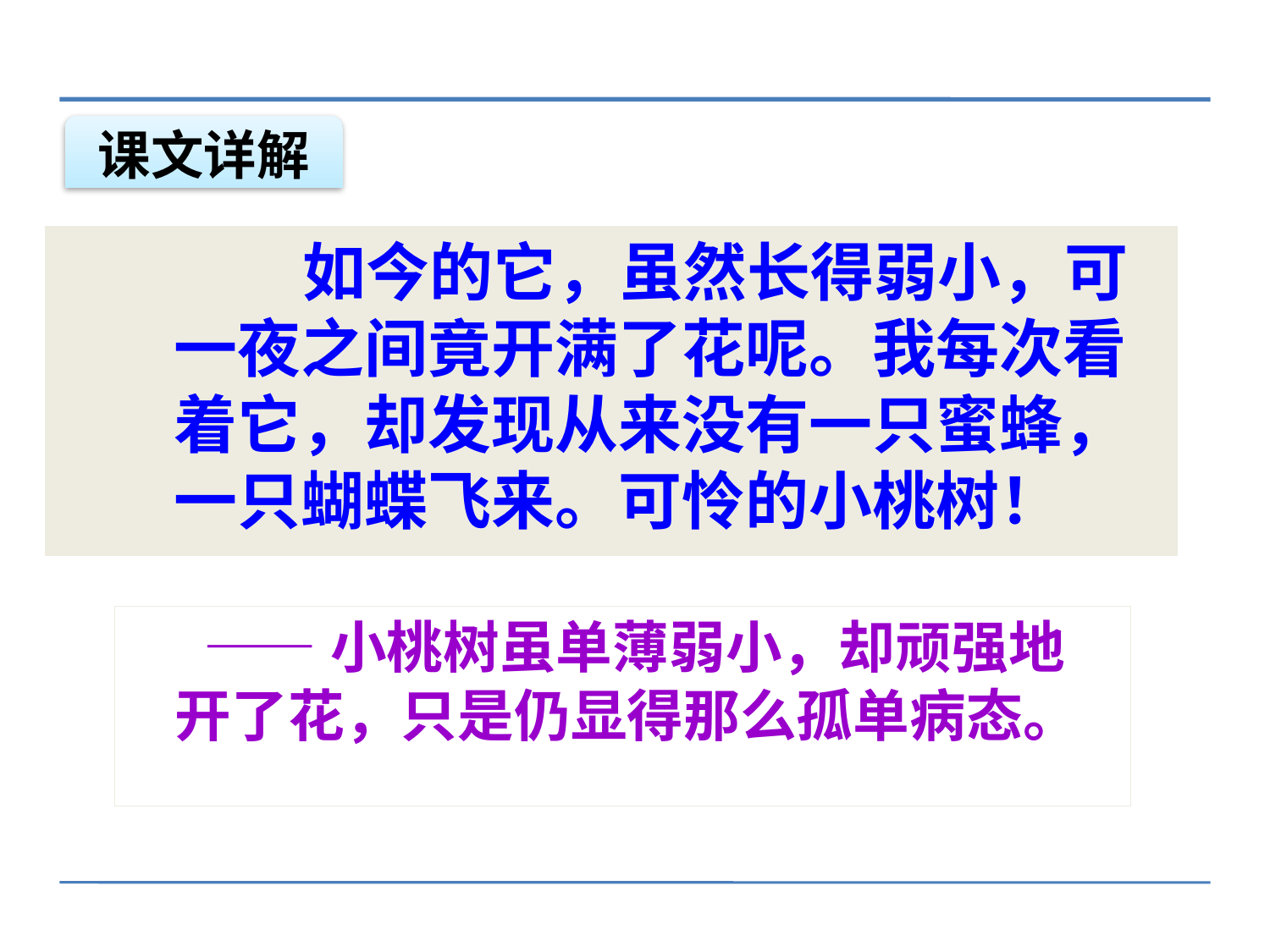

课文详解
                如今的它，虽然长得弱小，可一夜之间竟开满了花呢。我每次看着它，却发现从来没有一只蜜蜂，一只蝴蝶飞来。可怜的小桃树！
      ——小桃树虽单薄弱小，却顽强地开了花，只是仍显得那么孤单病态。